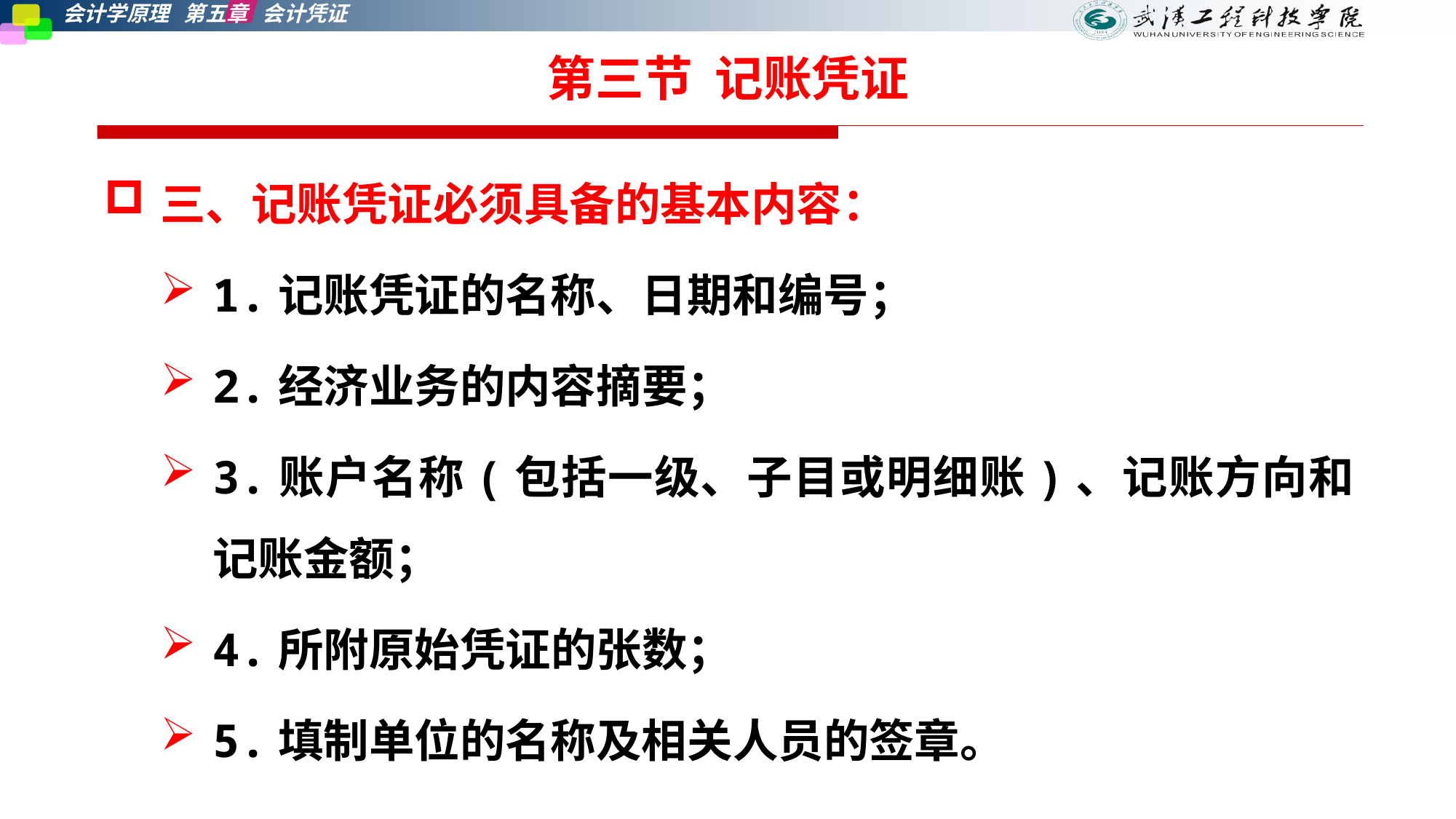

# 第三节  记账凭证
三、记账凭证必须具备的基本内容：
1.记账凭证的名称、日期和编号；
2.经济业务的内容摘要；
3.账户名称(包括一级、子目或明细账)、记账方向和记账金额；
4.所附原始凭证的张数；
5.填制单位的名称及相关人员的签章。